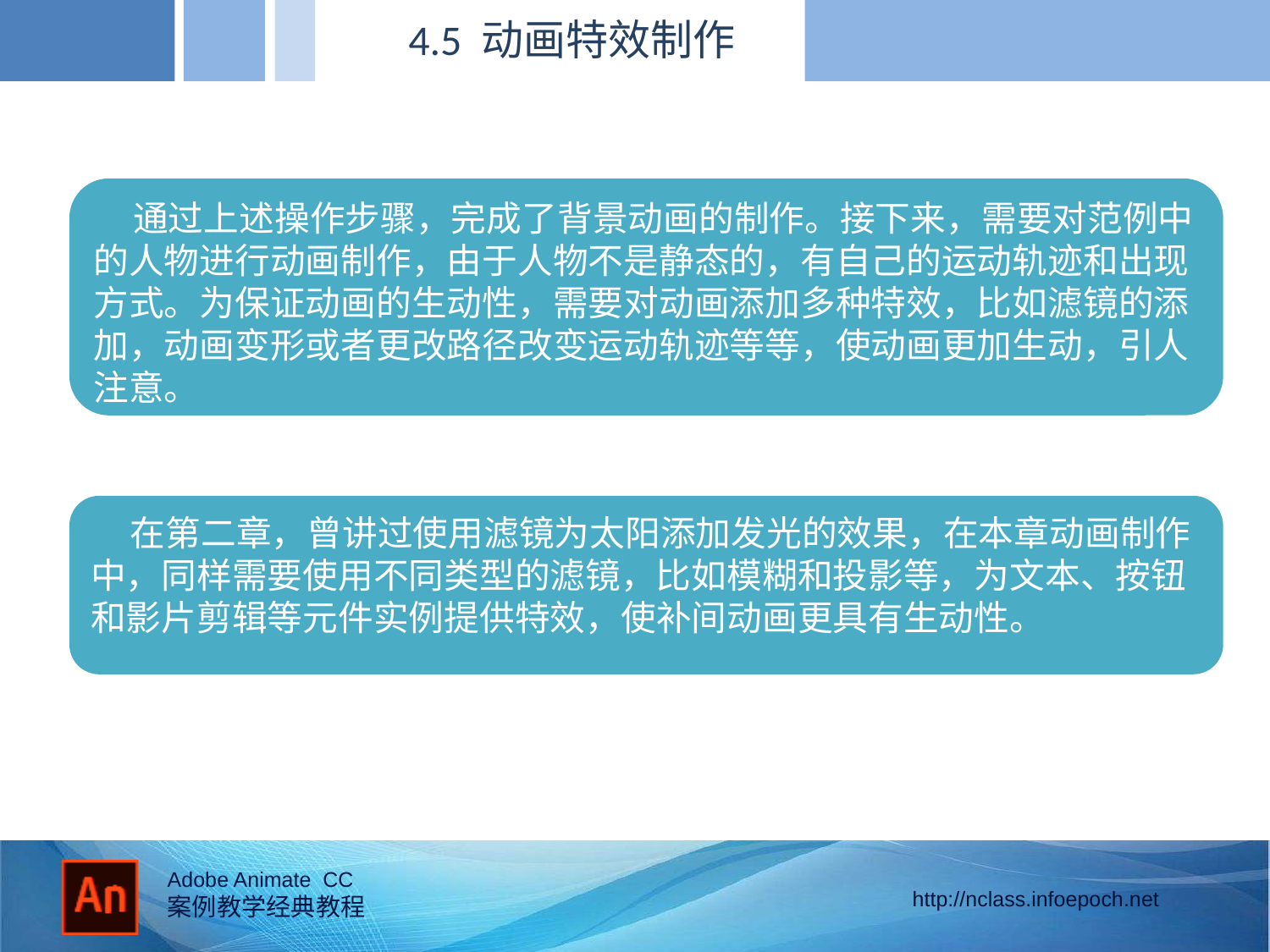

4.5 动画特效制作
    通过上述操作步骤，完成了背景动画的制作。接下来，需要对范例中的人物进行动画制作，由于人物不是静态的，有自己的运动轨迹和出现方式。为保证动画的生动性，需要对动画添加多种特效，比如滤镜的添加，动画变形或者更改路径改变运动轨迹等等，使动画更加生动，引人注意。
    在第二章，曾讲过使用滤镜为太阳添加发光的效果，在本章动画制作中，同样需要使用不同类型的滤镜，比如模糊和投影等，为文本、按钮和影片剪辑等元件实例提供特效，使补间动画更具有生动性。